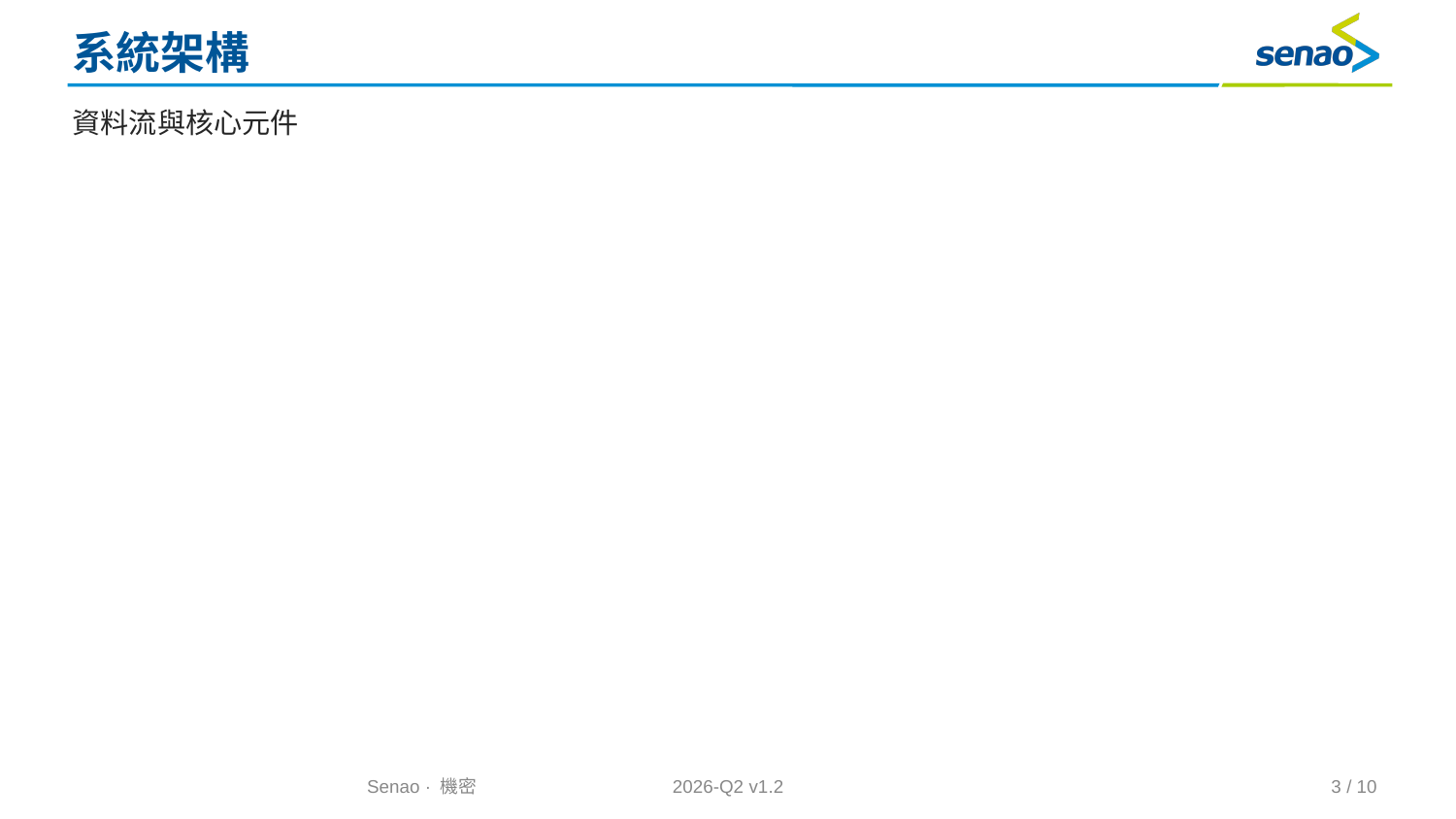

# 系統架構
資料流與核心元件
Senao · 機密
2026-Q2 v1.2
3 / 10